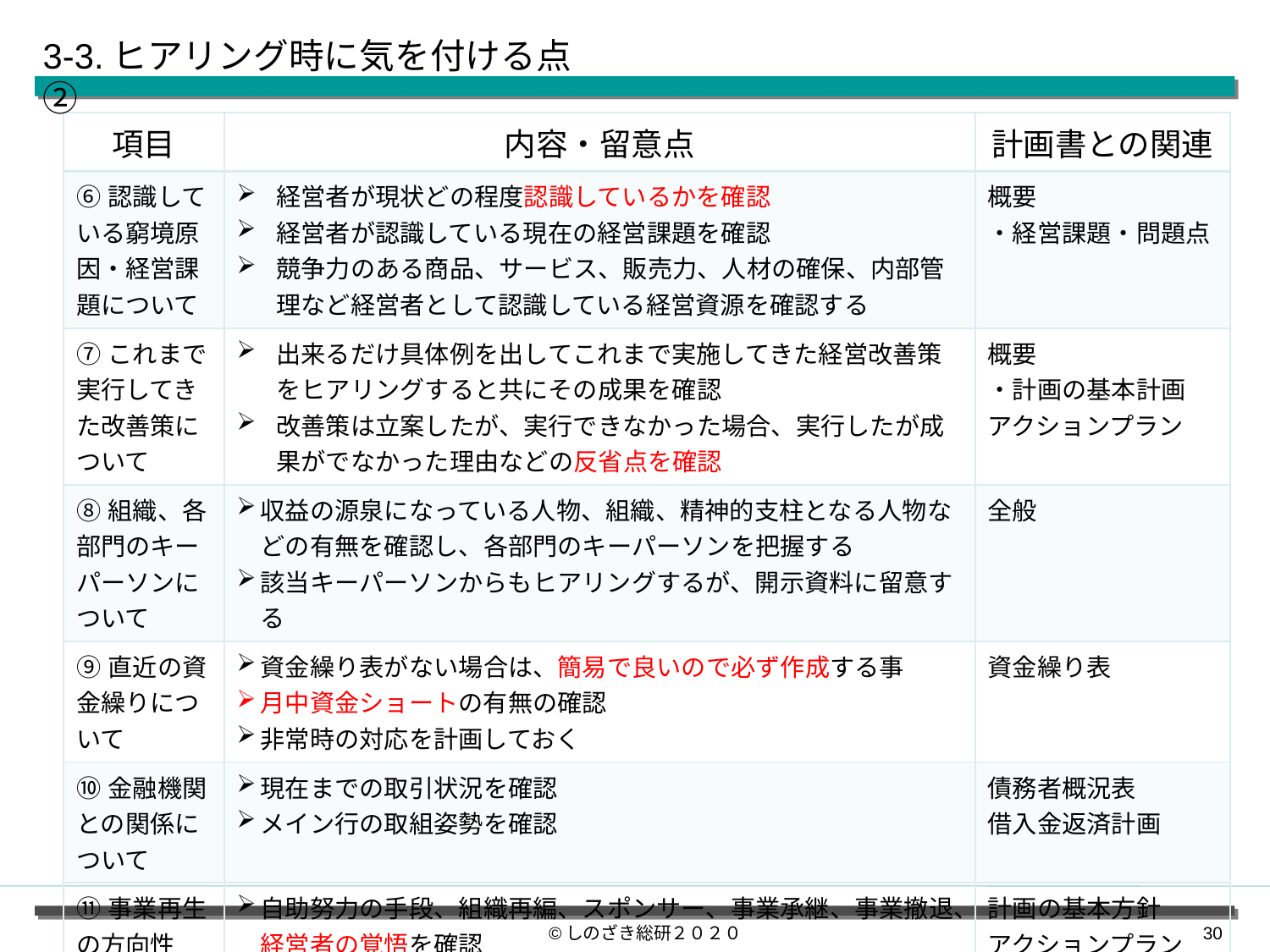

3-3.ヒアリング時に気を付ける点②
| 項目 | 内容・留意点 | 計画書との関連 |
| --- | --- | --- |
| ⑥認識している窮境原因・経営課題について | 経営者が現状どの程度認識しているかを確認 経営者が認識している現在の経営課題を確認 競争力のある商品、サービス、販売力、人材の確保、内部管理など経営者として認識している経営資源を確認する | 概要 ・経営課題・問題点 |
| ⑦これまで実行してきた改善策について | 出来るだけ具体例を出してこれまで実施してきた経営改善策をヒアリングすると共にその成果を確認 改善策は立案したが、実行できなかった場合、実行したが成果がでなかった理由などの反省点を確認 | 概要 ・計画の基本計画 アクションプラン |
| ⑧組織、各部門のキーパーソンについて | 収益の源泉になっている人物、組織、精神的支柱となる人物などの有無を確認し、各部門のキーパーソンを把握する 該当キーパーソンからもヒアリングするが、開示資料に留意する | 全般 |
| ⑨直近の資金繰りについて | 資金繰り表がない場合は、簡易で良いので必ず作成する事 月中資金ショートの有無の確認 非常時の対応を計画しておく | 資金繰り表 |
| ⑩金融機関との関係について | 現在までの取引状況を確認 メイン行の取組姿勢を確認 | 債務者概況表 借入金返済計画 |
| ⑪事業再生の方向性 | 自助努力の手段、組織再編、スポンサー、事業承継、事業撤退、経営者の覚悟を確認 特に経営者個人の財産を差し出す気があるかも確認 | 計画の基本方針 アクションプラン |
©しのざき総研２０２０
30